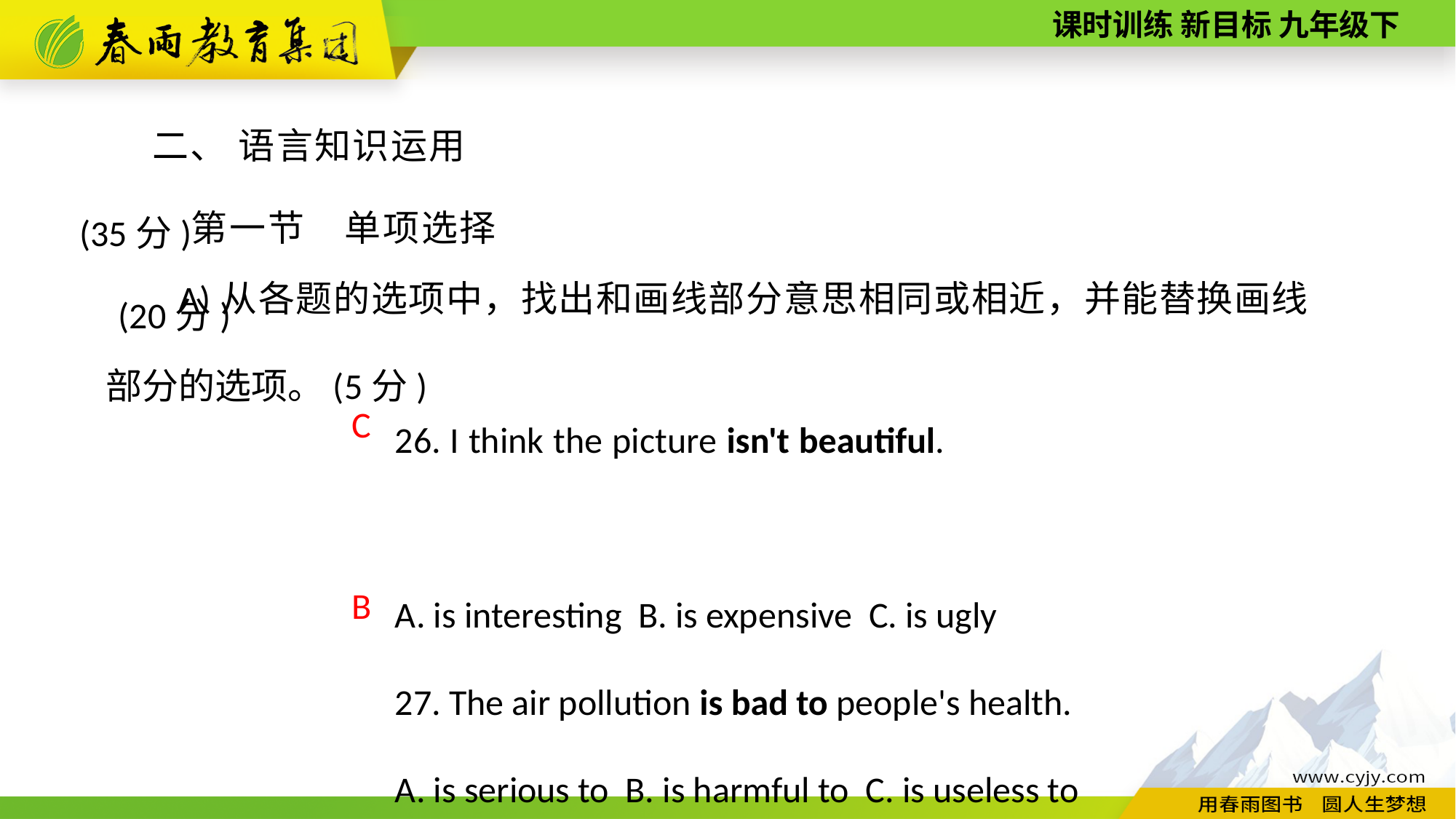

二、 语言知识运用(35分)
第一节　单项选择(20分)
A)从各题的选项中，找出和画线部分意思相同或相近，并能替换画线部分的选项。(5分)
26. I think the picture isn't beautiful.
A. is interesting  B. is expensive  C. is ugly
27. The air pollution is bad to people's health.
A. is serious to  B. is harmful to  C. is useless to
C
B